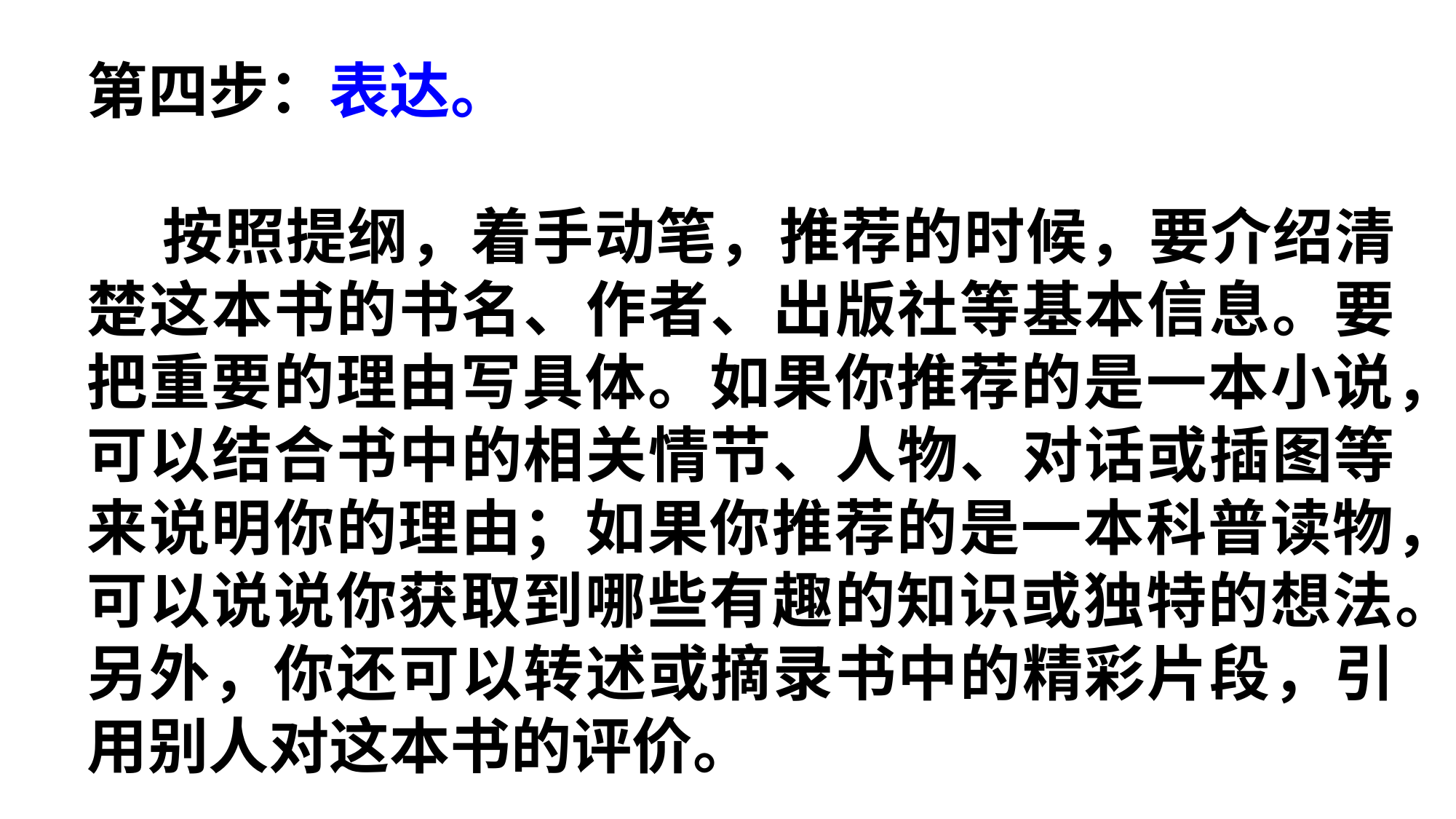

第四步：表达。

    按照提纲，着手动笔，推荐的时候，要介绍清楚这本书的书名、作者、出版社等基本信息。要把重要的理由写具体。如果你推荐的是一本小说，可以结合书中的相关情节、人物、对话或插图等来说明你的理由；如果你推荐的是一本科普读物，可以说说你获取到哪些有趣的知识或独特的想法。另外，你还可以转述或摘录书中的精彩片段，引用别人对这本书的评价。